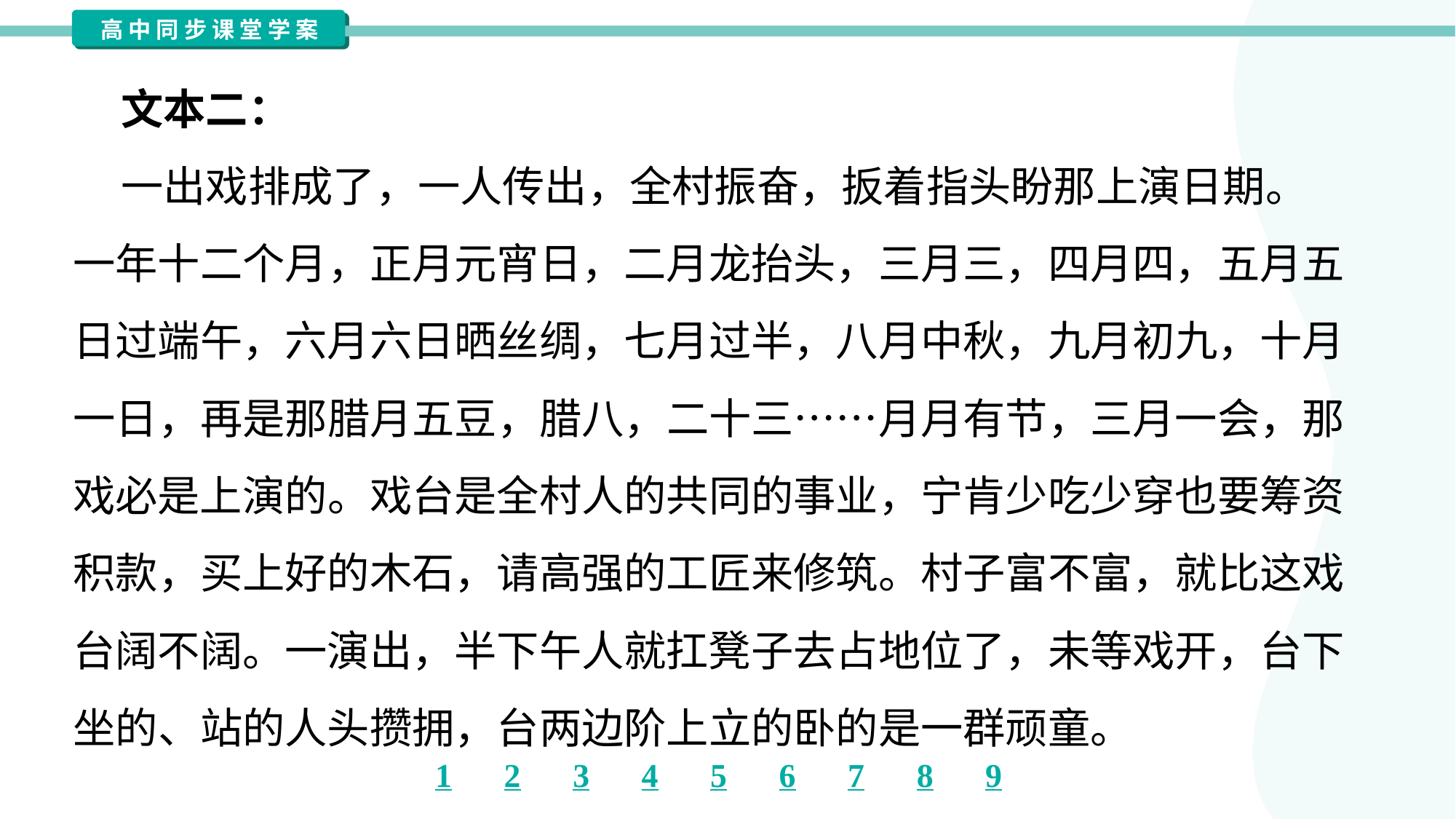

文本二：
    一出戏排成了，一人传出，全村振奋，扳着指头盼那上演日期。
一年十二个月，正月元宵日，二月龙抬头，三月三，四月四，五月五
日过端午，六月六日晒丝绸，七月过半，八月中秋，九月初九，十月
一日，再是那腊月五豆，腊八，二十三……月月有节，三月一会，那
戏必是上演的。戏台是全村人的共同的事业，宁肯少吃少穿也要筹资
积款，买上好的木石，请高强的工匠来修筑。村子富不富，就比这戏
台阔不阔。一演出，半下午人就扛凳子去占地位了，未等戏开，台下
坐的、站的人头攒拥，台两边阶上立的卧的是一群顽童。